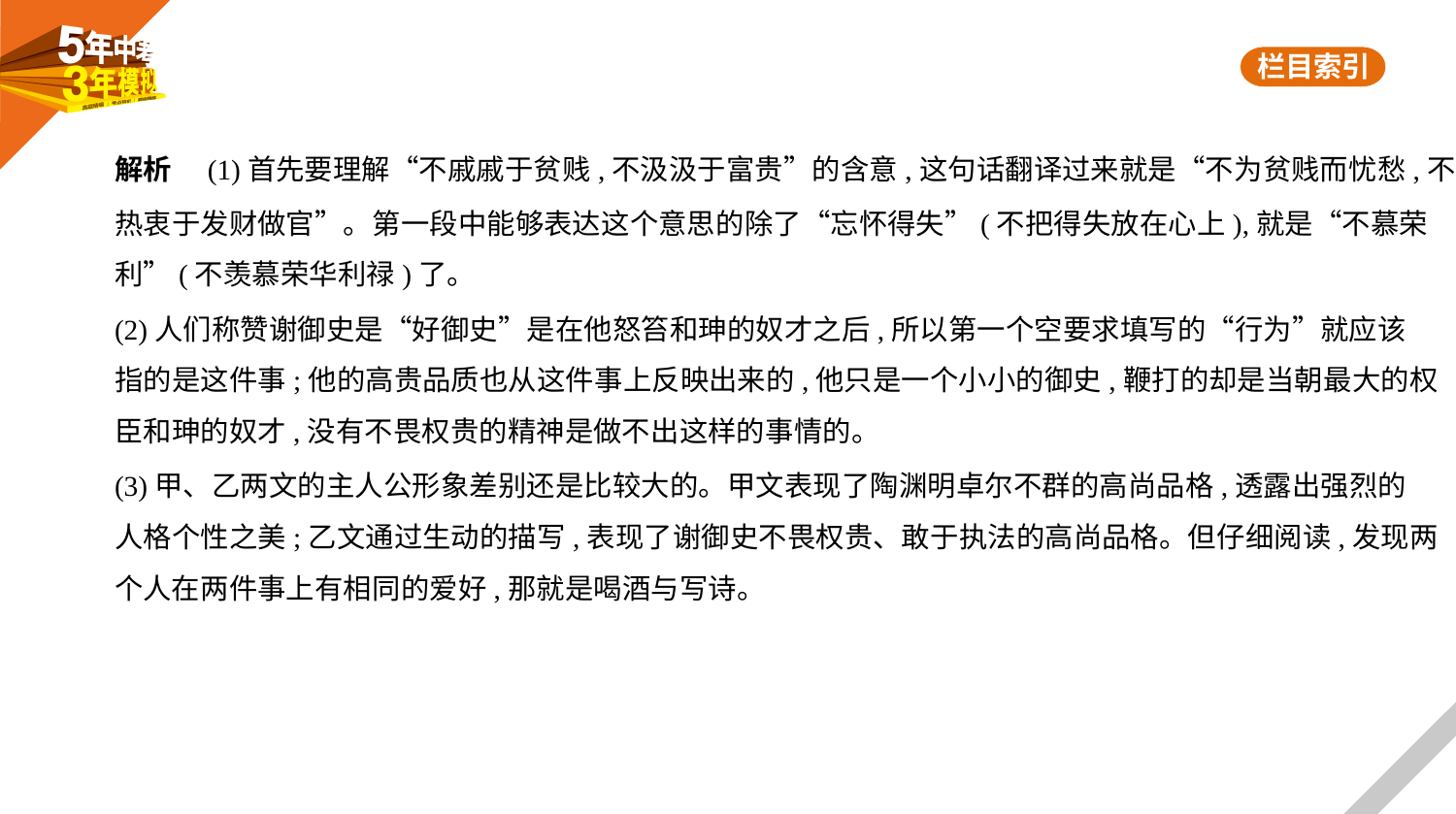

解析　(1)首先要理解“不戚戚于贫贱,不汲汲于富贵”的含意,这句话翻译过来就是“不为贫贱而忧愁,不
热衷于发财做官”。第一段中能够表达这个意思的除了“忘怀得失”(不把得失放在心上),就是“不慕荣
利”(不羡慕荣华利禄)了。
(2)人们称赞谢御史是“好御史”是在他怒笞和珅的奴才之后,所以第一个空要求填写的“行为”就应该
指的是这件事;他的高贵品质也从这件事上反映出来的,他只是一个小小的御史,鞭打的却是当朝最大的权
臣和珅的奴才,没有不畏权贵的精神是做不出这样的事情的。
(3)甲、乙两文的主人公形象差别还是比较大的。甲文表现了陶渊明卓尔不群的高尚品格,透露出强烈的
人格个性之美;乙文通过生动的描写,表现了谢御史不畏权贵、敢于执法的高尚品格。但仔细阅读,发现两
个人在两件事上有相同的爱好,那就是喝酒与写诗。